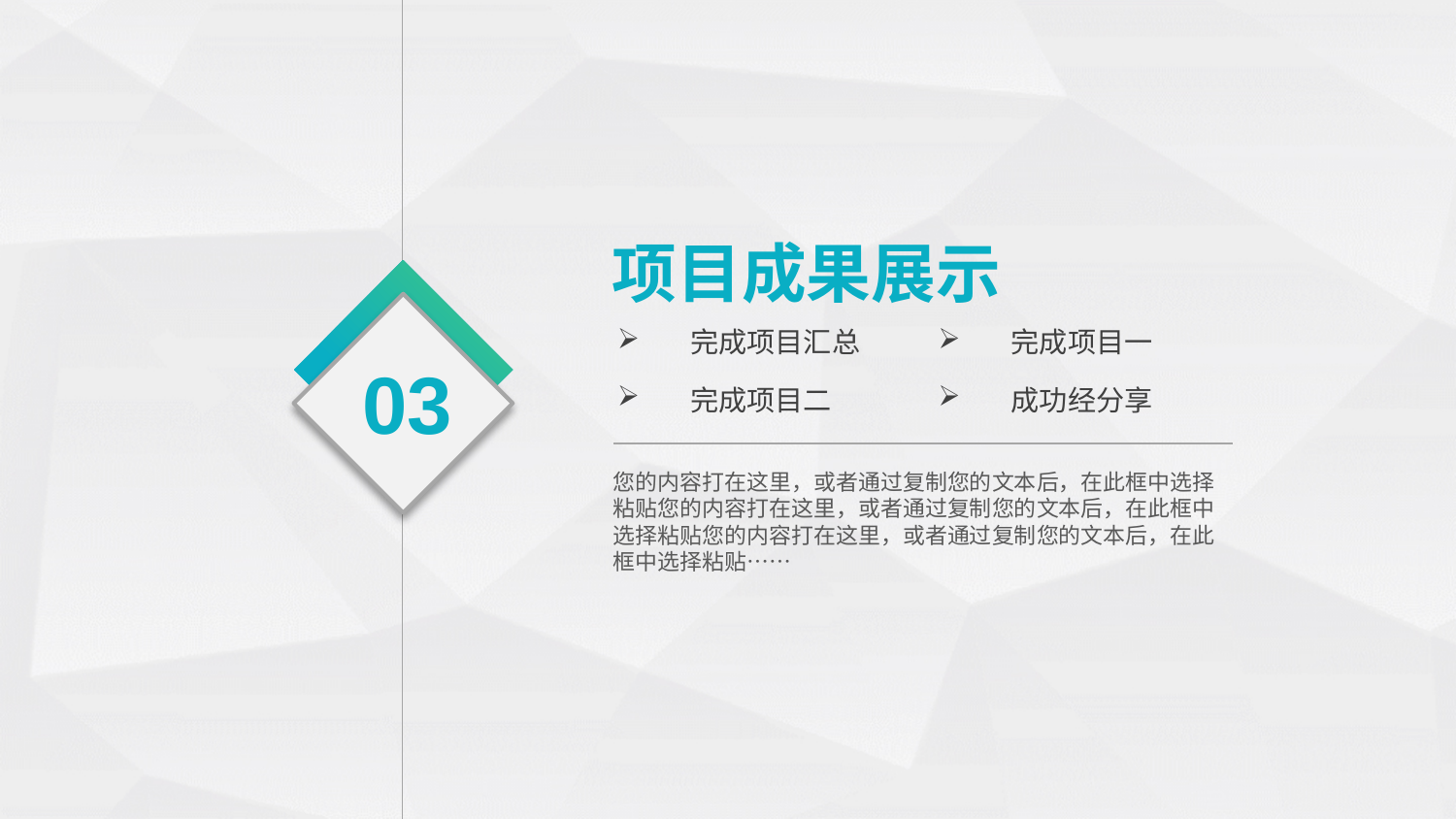

项目成果展示

完成项目汇总
完成项目一
03
完成项目二
成功经分享
您的内容打在这里，或者通过复制您的文本后，在此框中选择粘贴您的内容打在这里，或者通过复制您的文本后，在此框中选择粘贴您的内容打在这里，或者通过复制您的文本后，在此框中选择粘贴……